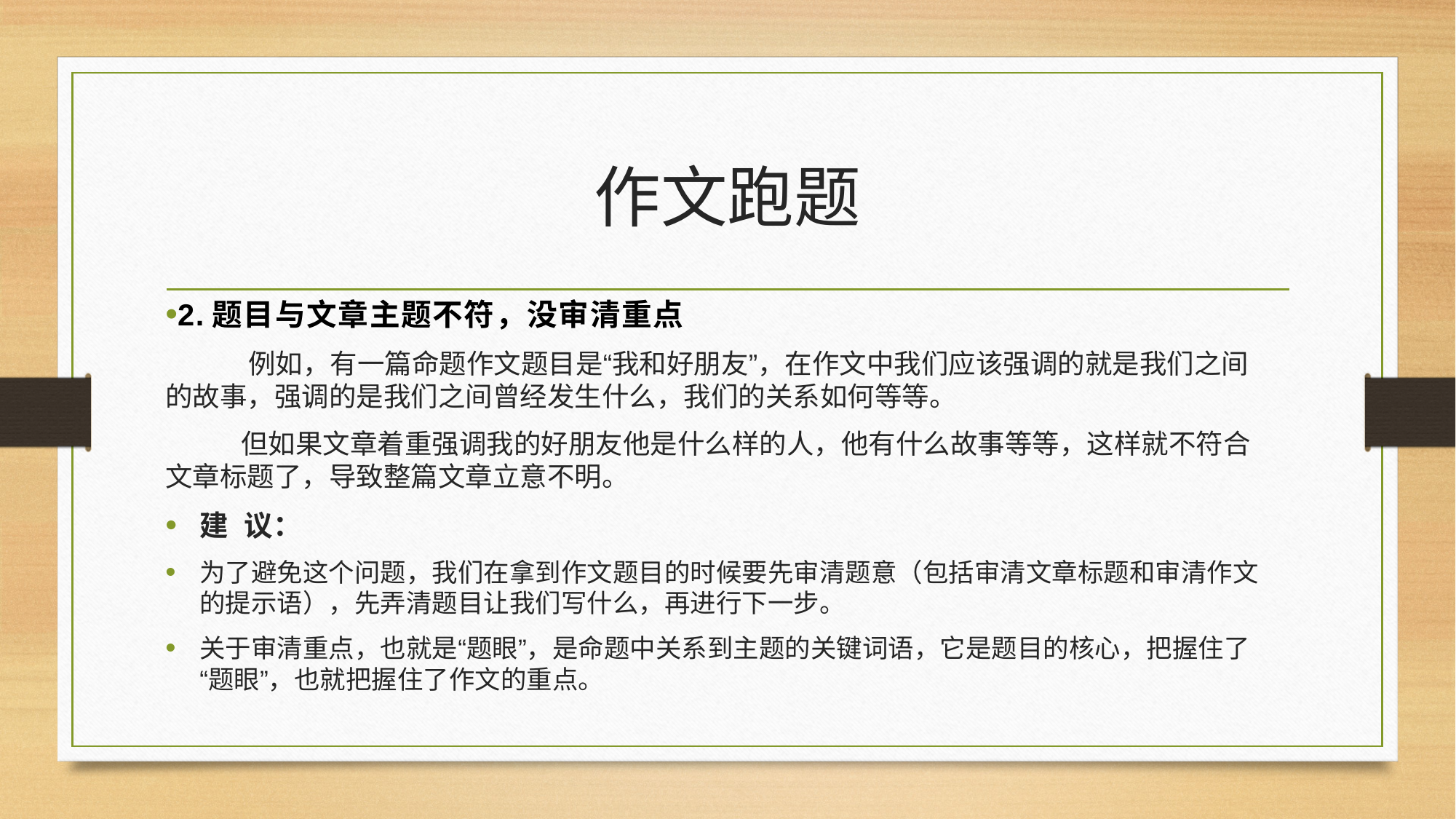

# 作文跑题
2.题目与文章主题不符，没审清重点
          例如，有一篇命题作文题目是“我和好朋友”，在作文中我们应该强调的就是我们之间的故事，强调的是我们之间曾经发生什么，我们的关系如何等等。
         但如果文章着重强调我的好朋友他是什么样的人，他有什么故事等等，这样就不符合文章标题了，导致整篇文章立意不明。
建  议：
为了避免这个问题，我们在拿到作文题目的时候要先审清题意（包括审清文章标题和审清作文的提示语），先弄清题目让我们写什么，再进行下一步。
关于审清重点，也就是“题眼”，是命题中关系到主题的关键词语，它是题目的核心，把握住了“题眼”，也就把握住了作文的重点。